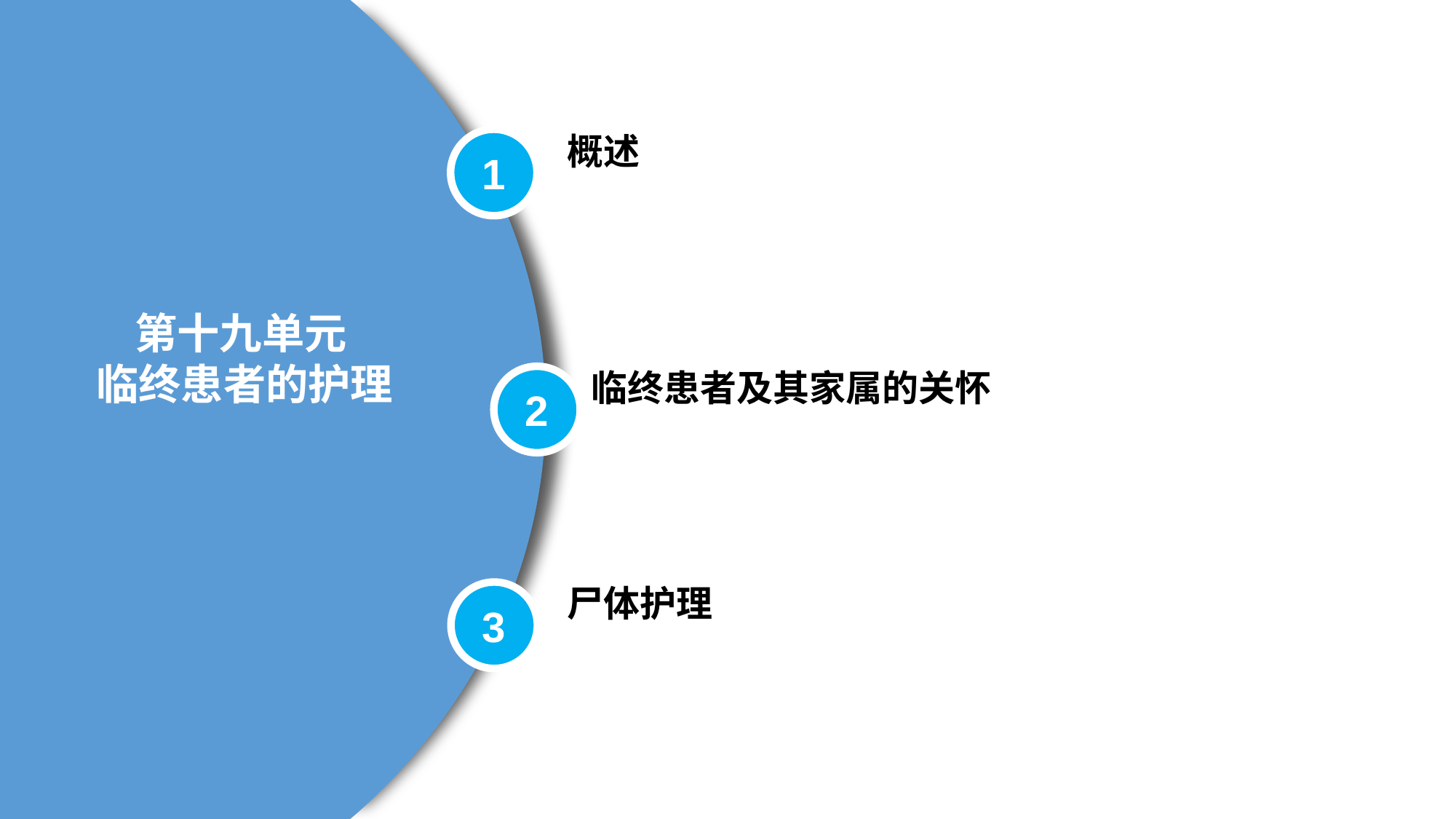

概述
1
     第十九单元
 临终患者的护理
临终患者及其家属的关怀
2
尸体护理
3